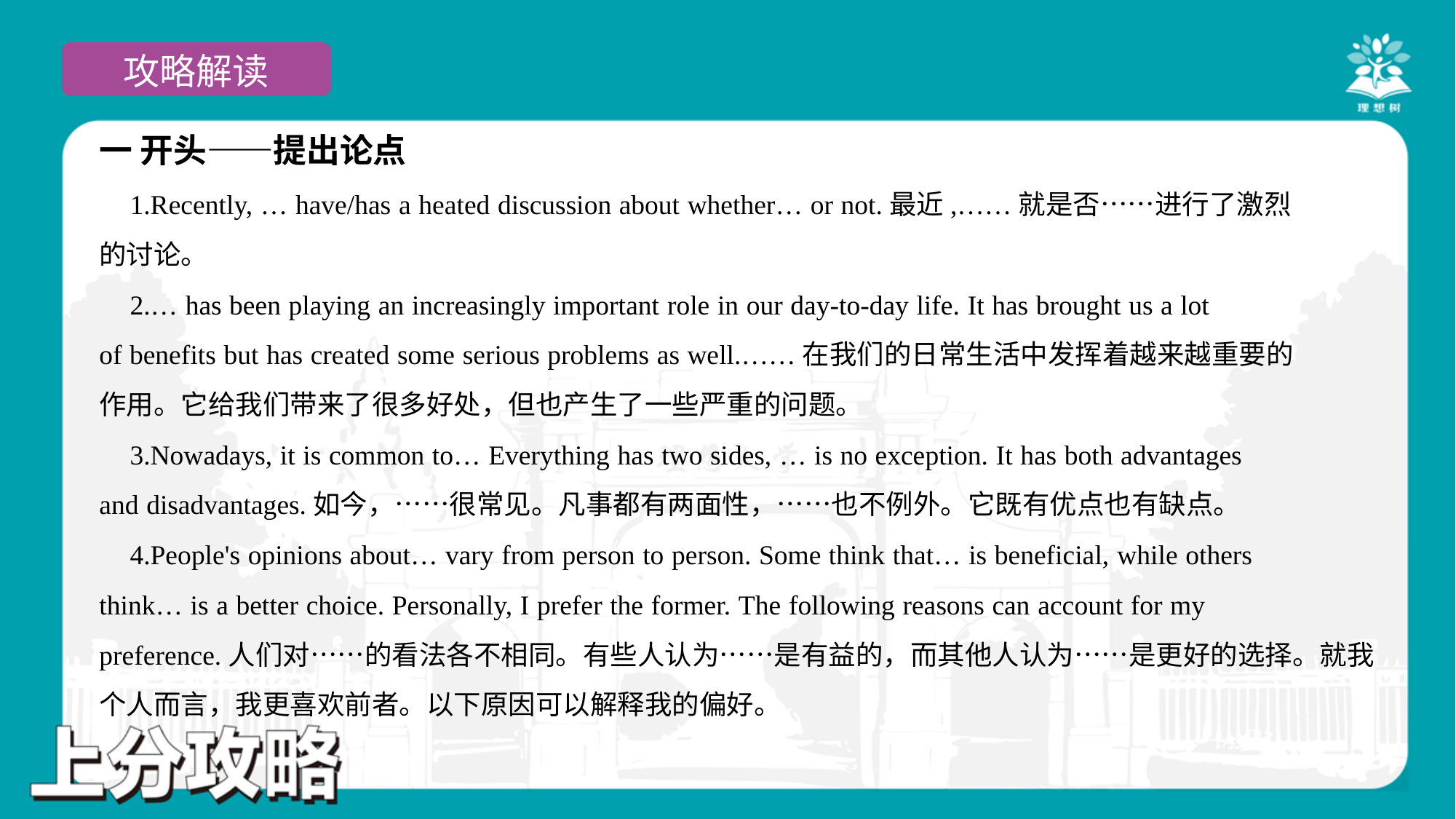

一 开头——提出论点
    1.Recently, … have/has a heated discussion about whether… or not.最近,……就是否……进行了激烈
的讨论。
    2.… has been playing an increasingly important role in our day-to-day life. It has brought us a lot
of benefits but has created some serious problems as well.……在我们的日常生活中发挥着越来越重要的
作用。它给我们带来了很多好处，但也产生了一些严重的问题。
    3.Nowadays, it is common to… Everything has two sides, … is no exception. It has both advantages
and disadvantages.如今，……很常见。凡事都有两面性，……也不例外。它既有优点也有缺点。
    4.People's opinions about… vary from person to person. Some think that… is beneficial, while others
think… is a better choice. Personally, I prefer the former. The following reasons can account for my
preference.人们对……的看法各不相同。有些人认为……是有益的，而其他人认为……是更好的选择。就我
个人而言，我更喜欢前者。以下原因可以解释我的偏好。